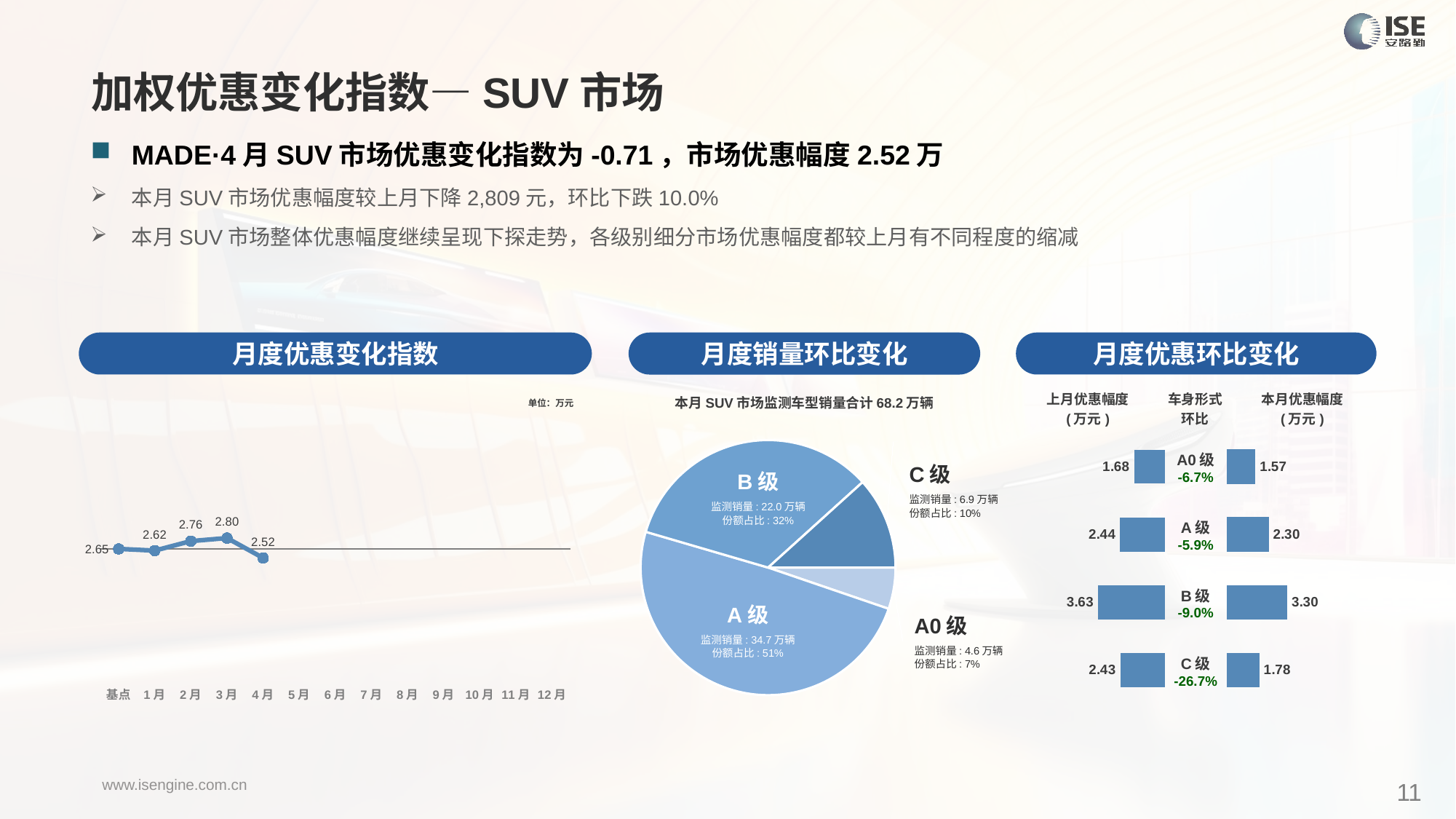

加权优惠变化指数—SUV市场
MADE·4月SUV市场优惠变化指数为-0.71，市场优惠幅度2.52万
本月SUV市场优惠幅度较上月下降2,809元，环比下跌10.0%
本月SUV市场整体优惠幅度继续呈现下探走势，各级别细分市场优惠幅度都较上月有不同程度的缩减

月度优惠变化指数

月度优惠环比变化

月度销量环比变化

### Chart

| Category | Y2024 |
|---|---|
| 基点 | 0.0 |
| 1月 | -0.13592428747009838 |
| 2月 | 0.61 |
| 3月 | 0.85 |
| 4月 | -0.71 |
| 5月 | None |
| 6月 | None |
| 7月 | None |
| 8月 | None |
| 9月 | None |
| 10月 | None |
| 11月 | None |
| 12月 | None |
本月SUV市场监测车型销量合计68.2万辆
| 上月优惠幅度 (万元) | 车身形式 环比 | 本月优惠幅度 (万元) |
| --- | --- | --- |
单位：万元

### Chart

| Category | 细分市场 |
|---|---|
| A0级 | 37580.0 |
| A级 | 353277.0 |
| B级 | 242138.0 |
| C级 | 83801.0 |
| A0级 -6.7% |
| --- |
| A级 -5.9% |
| B级 -9.0% |
| C级 -26.7% |

### Chart

| Category | 优惠幅度 |
|---|---|
| A0 | 1.680020063863838 |
| A | 2.4387521895283086 |
| B | 3.6273155332908282 |
| C | 2.4317023329077103 |

### Chart

| Category | 优惠幅度 |
|---|---|
| A0 | 1.5678830840898041 |
| A | 2.2951381875773817 |
| B | 3.3018664933266324 |
| C | 1.7834977766168292 |
C级
监测销量: 6.9万辆
份额占比: 10%
B级
监测销量: 22.0万辆
份额占比: 32%
A级
监测销量: 34.7万辆
份额占比: 51%
A0级
监测销量: 4.6万辆
份额占比: 7%
11